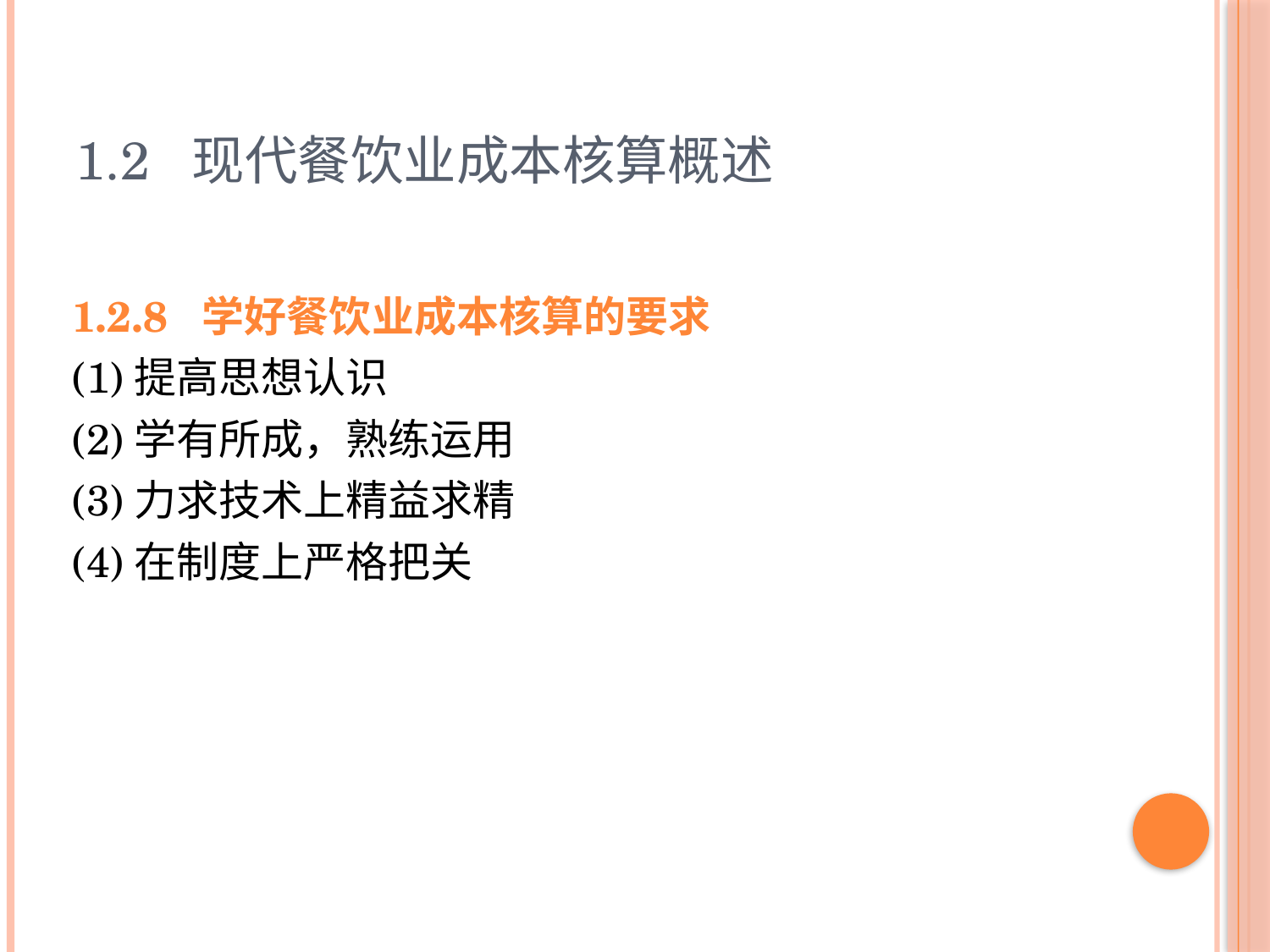

# 1.2  现代餐饮业成本核算概述

1.2.8  学好餐饮业成本核算的要求
(1)提高思想认识
(2)学有所成，熟练运用
(3)力求技术上精益求精
(4)在制度上严格把关